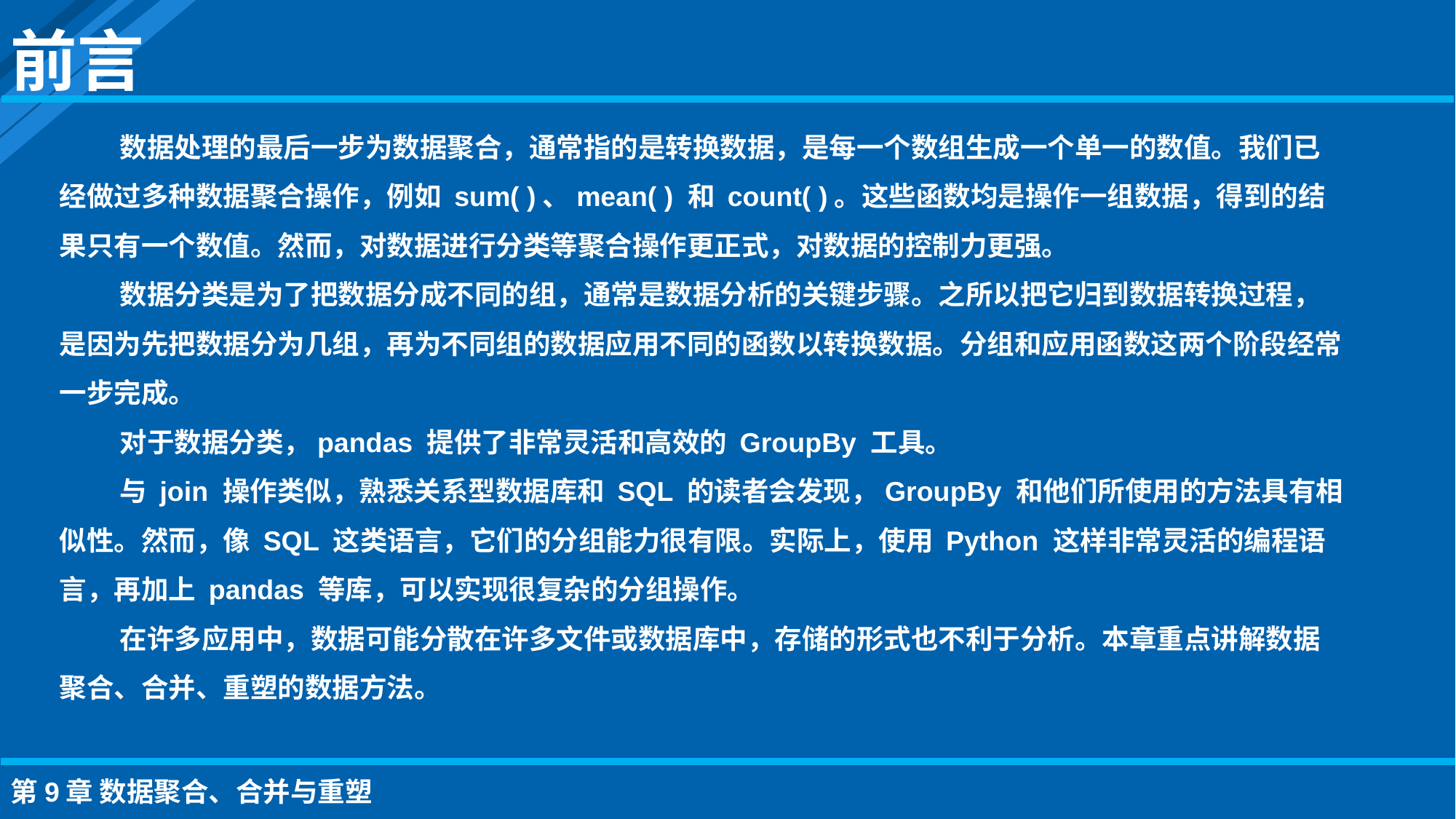

前言

数据处理的最后一步为数据聚合，通常指的是转换数据，是每一个数组生成一个单一的数值。我们已经做过多种数据聚合操作，例如 sum( )、mean( ) 和 count( )。这些函数均是操作一组数据，得到的结果只有一个数值。然而，对数据进行分类等聚合操作更正式，对数据的控制力更强。
数据分类是为了把数据分成不同的组，通常是数据分析的关键步骤。之所以把它归到数据转换过程，是因为先把数据分为几组，再为不同组的数据应用不同的函数以转换数据。分组和应用函数这两个阶段经常一步完成。
对于数据分类，pandas 提供了非常灵活和高效的 GroupBy 工具。
与 join 操作类似，熟悉关系型数据库和 SQL 的读者会发现，GroupBy 和他们所使用的方法具有相似性。然而，像 SQL 这类语言，它们的分组能力很有限。实际上，使用 Python 这样非常灵活的编程语言，再加上 pandas 等库，可以实现很复杂的分组操作。
在许多应用中，数据可能分散在许多文件或数据库中，存储的形式也不利于分析。本章重点讲解数据聚合、合并、重塑的数据方法。
第9章 数据聚合、合并与重塑